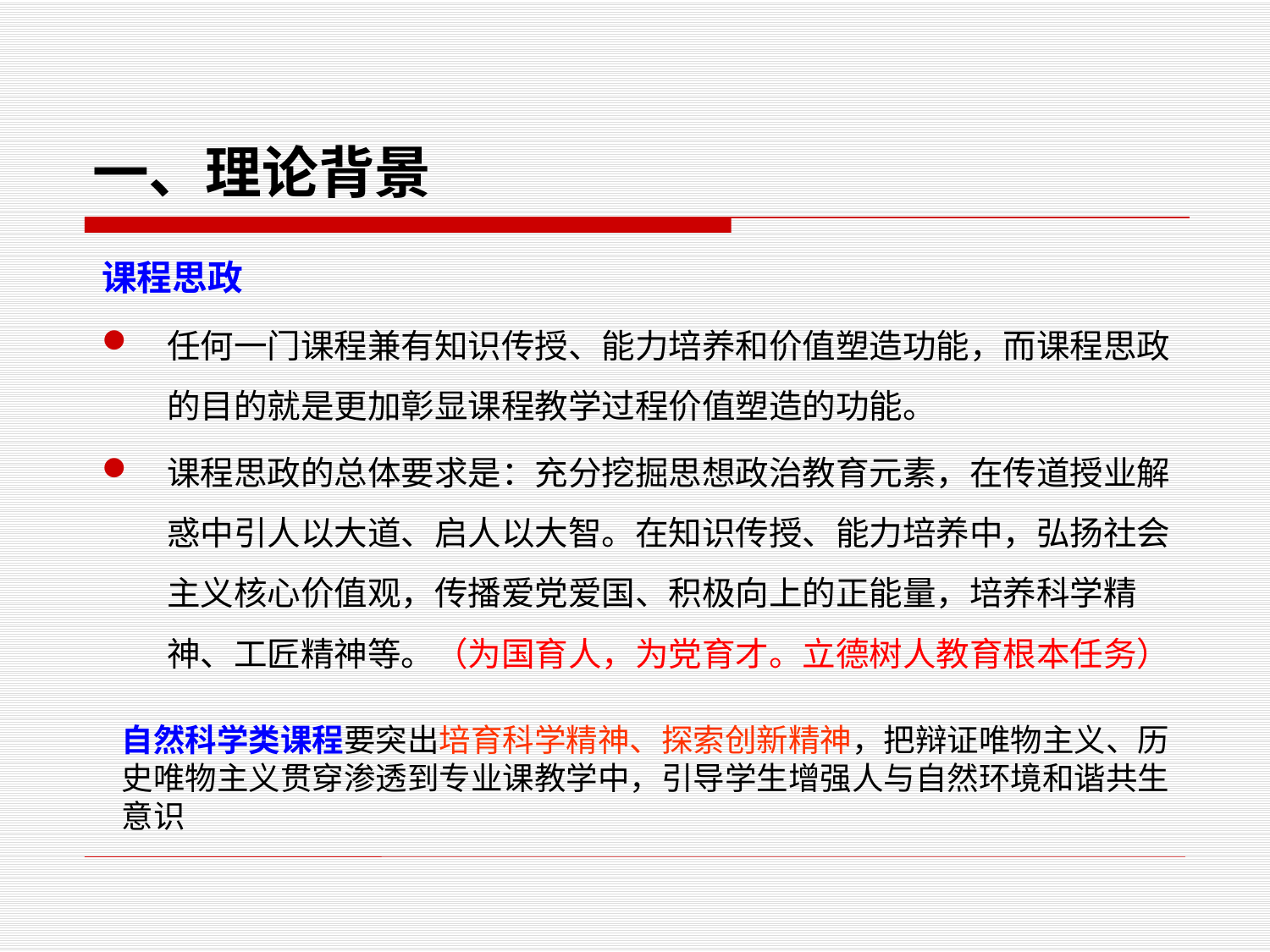

# 一、理论背景
课程思政
任何一门课程兼有知识传授、能力培养和价值塑造功能，而课程思政的目的就是更加彰显课程教学过程价值塑造的功能。
课程思政的总体要求是：充分挖掘思想政治教育元素，在传道授业解惑中引人以大道、启人以大智。在知识传授、能力培养中，弘扬社会主义核心价值观，传播爱党爱国、积极向上的正能量，培养科学精神、工匠精神等。（为国育人，为党育才。立德树人教育根本任务）
自然科学类课程要突出培育科学精神、探索创新精神，把辩证唯物主义、历史唯物主义贯穿渗透到专业课教学中，引导学生增强人与自然环境和谐共生意识